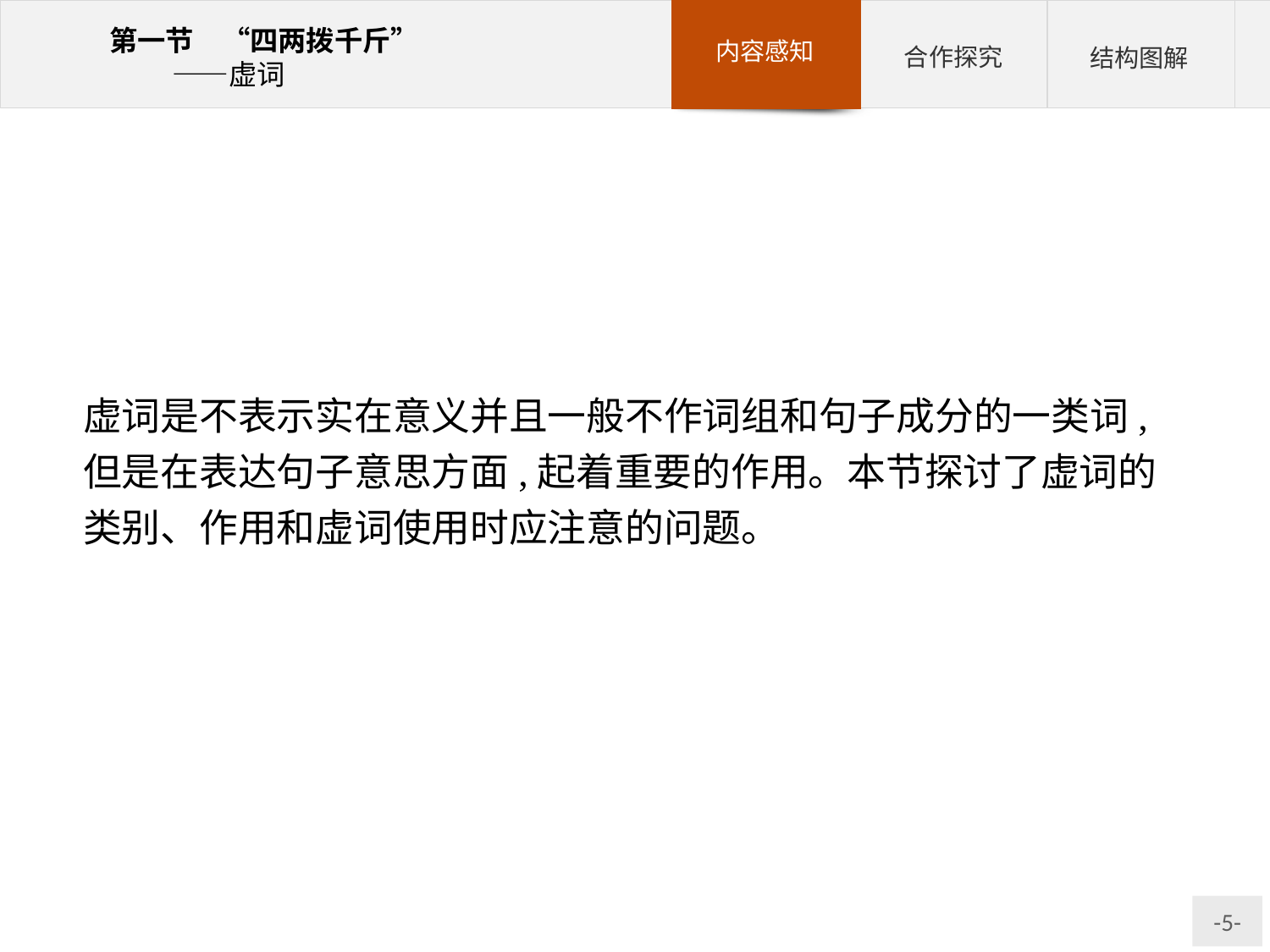

虚词是不表示实在意义并且一般不作词组和句子成分的一类词,但是在表达句子意思方面,起着重要的作用。本节探讨了虚词的类别、作用和虚词使用时应注意的问题。